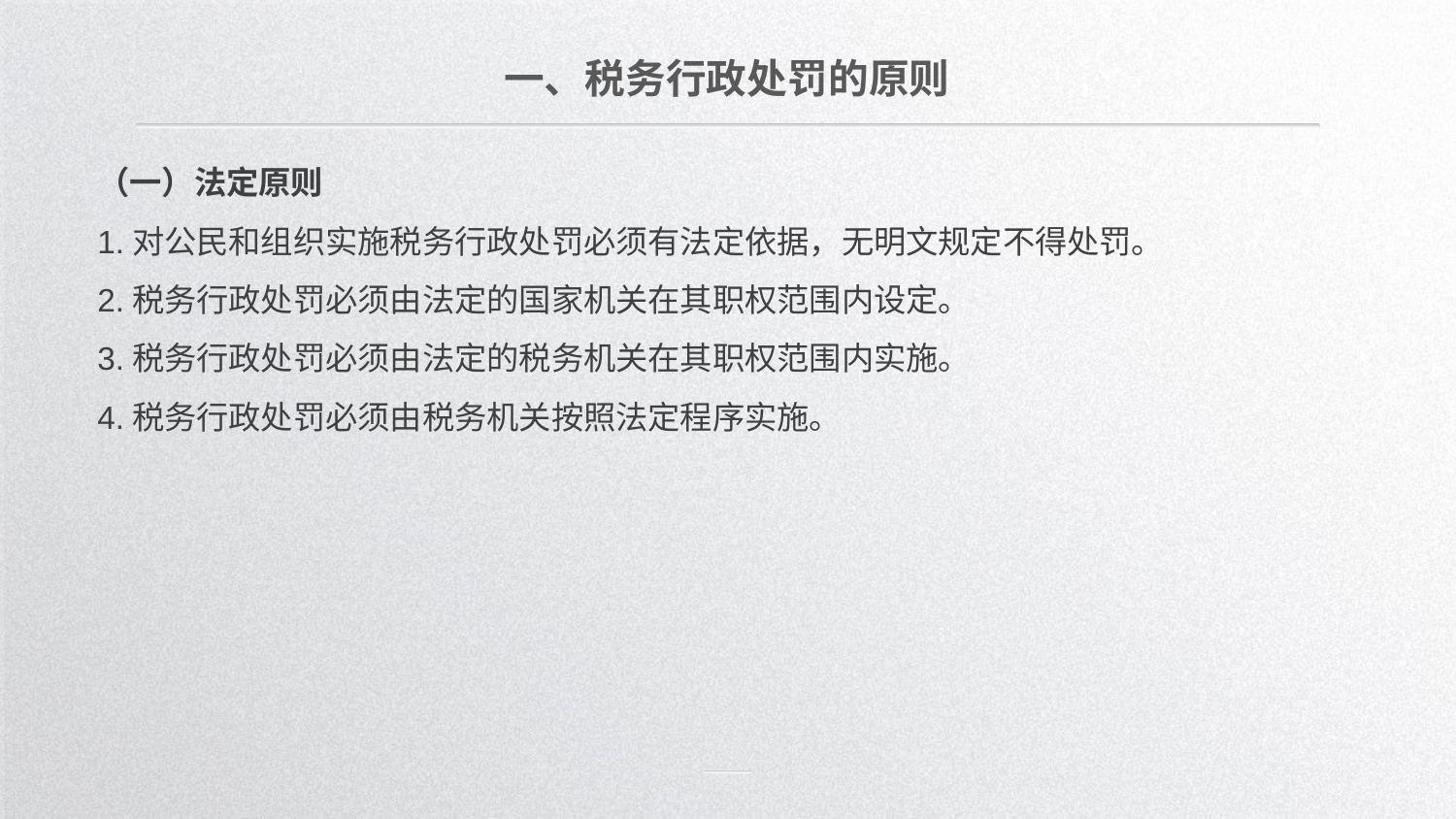

一、税务行政处罚的原则
（一）法定原则
1.对公民和组织实施税务行政处罚必须有法定依据，无明文规定不得处罚。
2.税务行政处罚必须由法定的国家机关在其职权范围内设定。
3.税务行政处罚必须由法定的税务机关在其职权范围内实施。
4.税务行政处罚必须由税务机关按照法定程序实施。